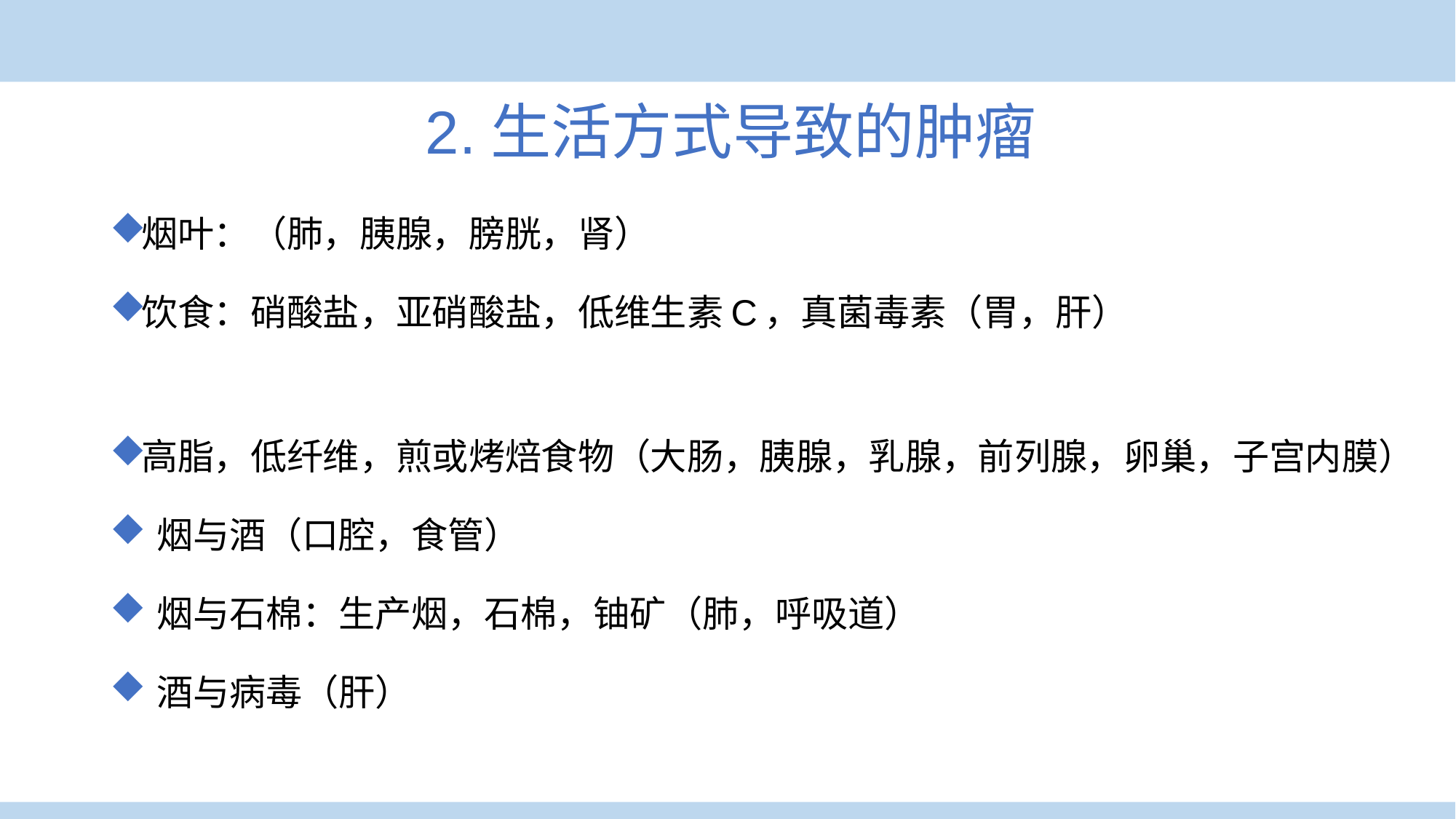

2.生活方式导致的肿瘤
烟叶：（肺，胰腺，膀胱，肾）
饮食：硝酸盐，亚硝酸盐，低维生素C，真菌毒素（胃，肝）
高脂，低纤维，煎或烤焙食物（大肠，胰腺，乳腺，前列腺，卵巢，子宫内膜）
 烟与酒（口腔，食管）
 烟与石棉：生产烟，石棉，铀矿（肺，呼吸道）
 酒与病毒（肝）